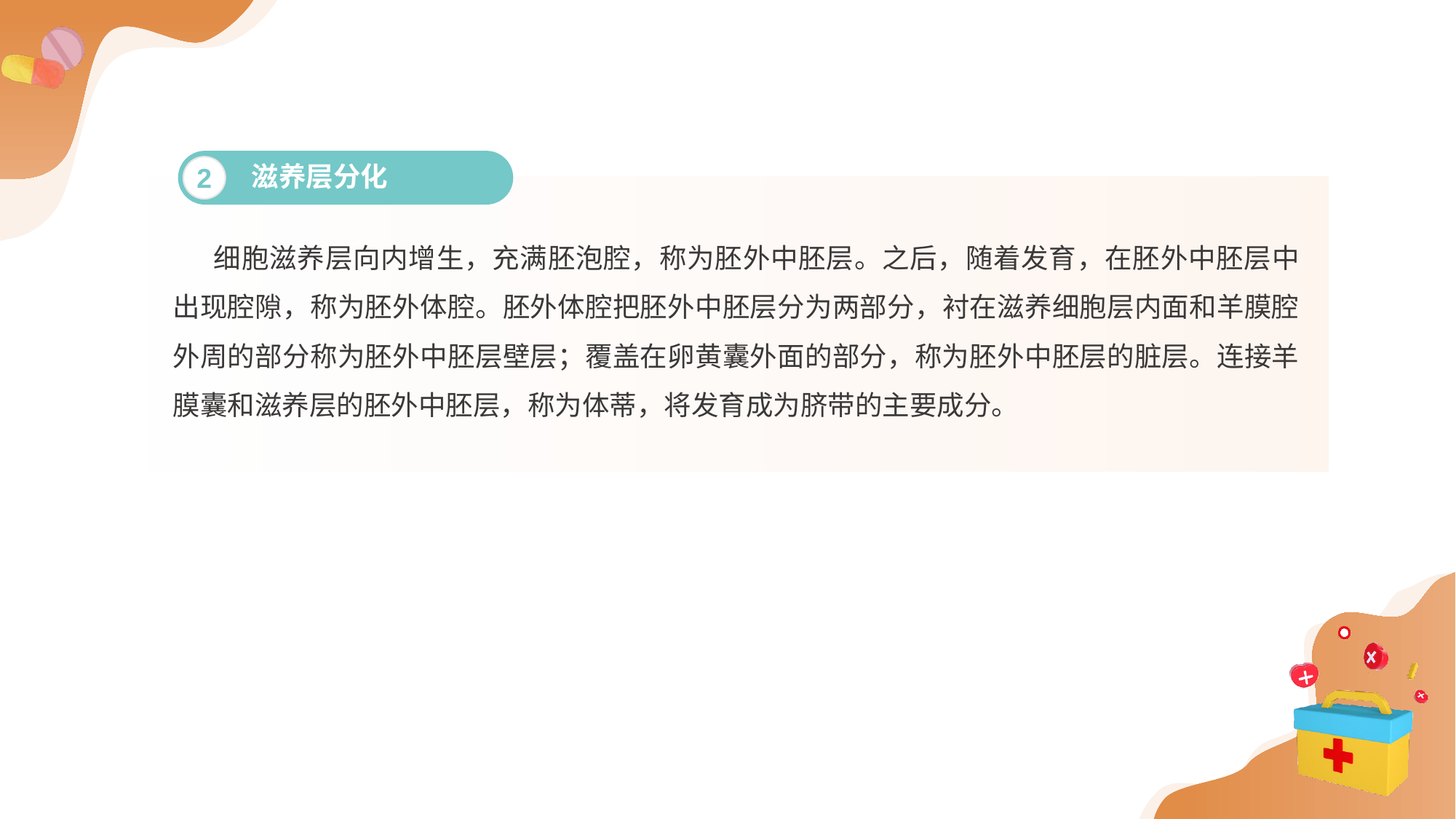

滋养层分化

2

     细胞滋养层向内增生，充满胚泡腔，称为胚外中胚层。之后，随着发育，在胚外中胚层中出现腔隙，称为胚外体腔。胚外体腔把胚外中胚层分为两部分，衬在滋养细胞层内面和羊膜腔外周的部分称为胚外中胚层壁层；覆盖在卵黄囊外面的部分，称为胚外中胚层的脏层。连接羊膜囊和滋养层的胚外中胚层，称为体蒂，将发育成为脐带的主要成分。